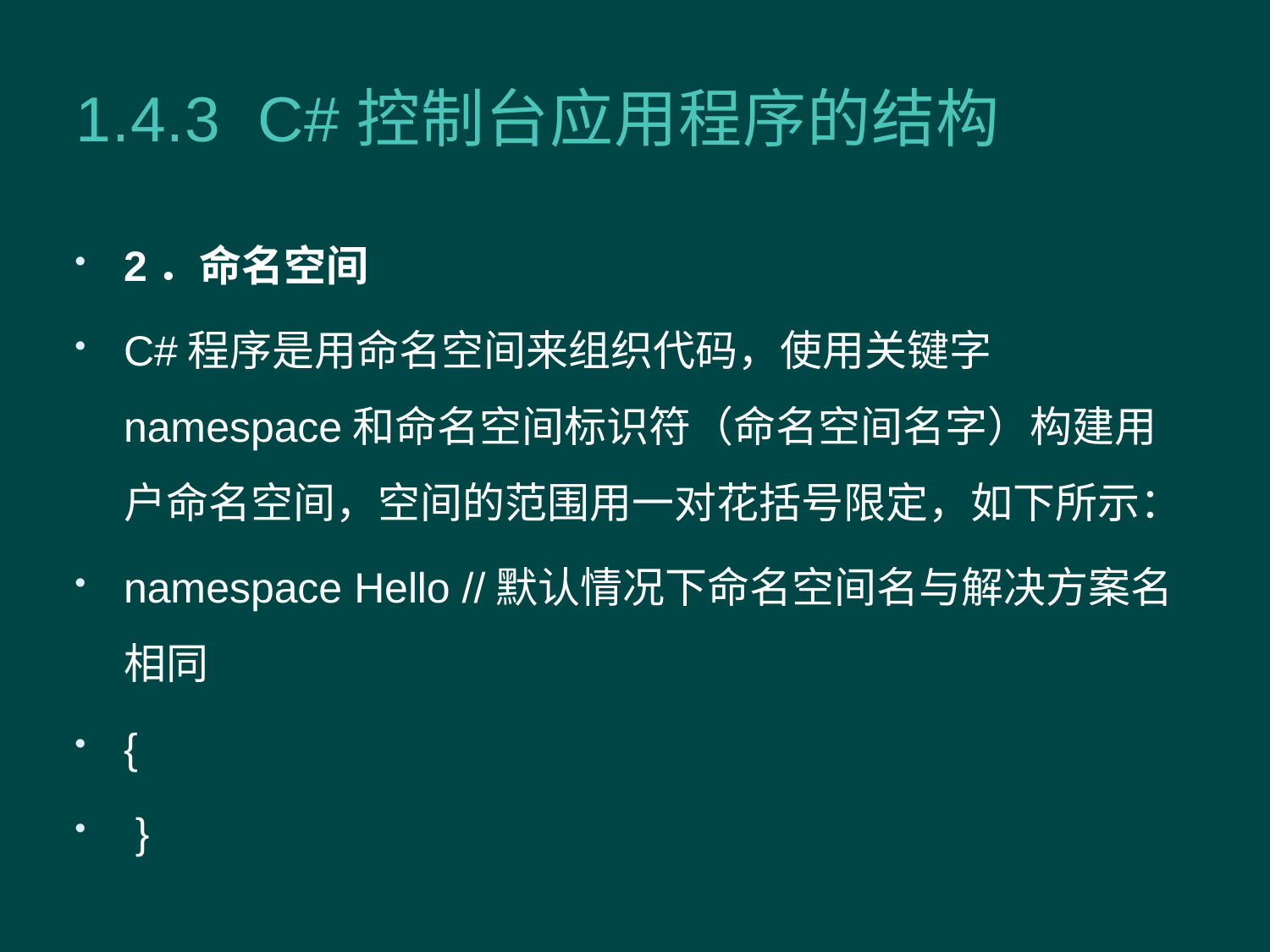

# 1.4.3  C#控制台应用程序的结构
2．命名空间
C#程序是用命名空间来组织代码，使用关键字namespace和命名空间标识符（命名空间名字）构建用户命名空间，空间的范围用一对花括号限定，如下所示：
namespace Hello //默认情况下命名空间名与解决方案名相同
{
 }